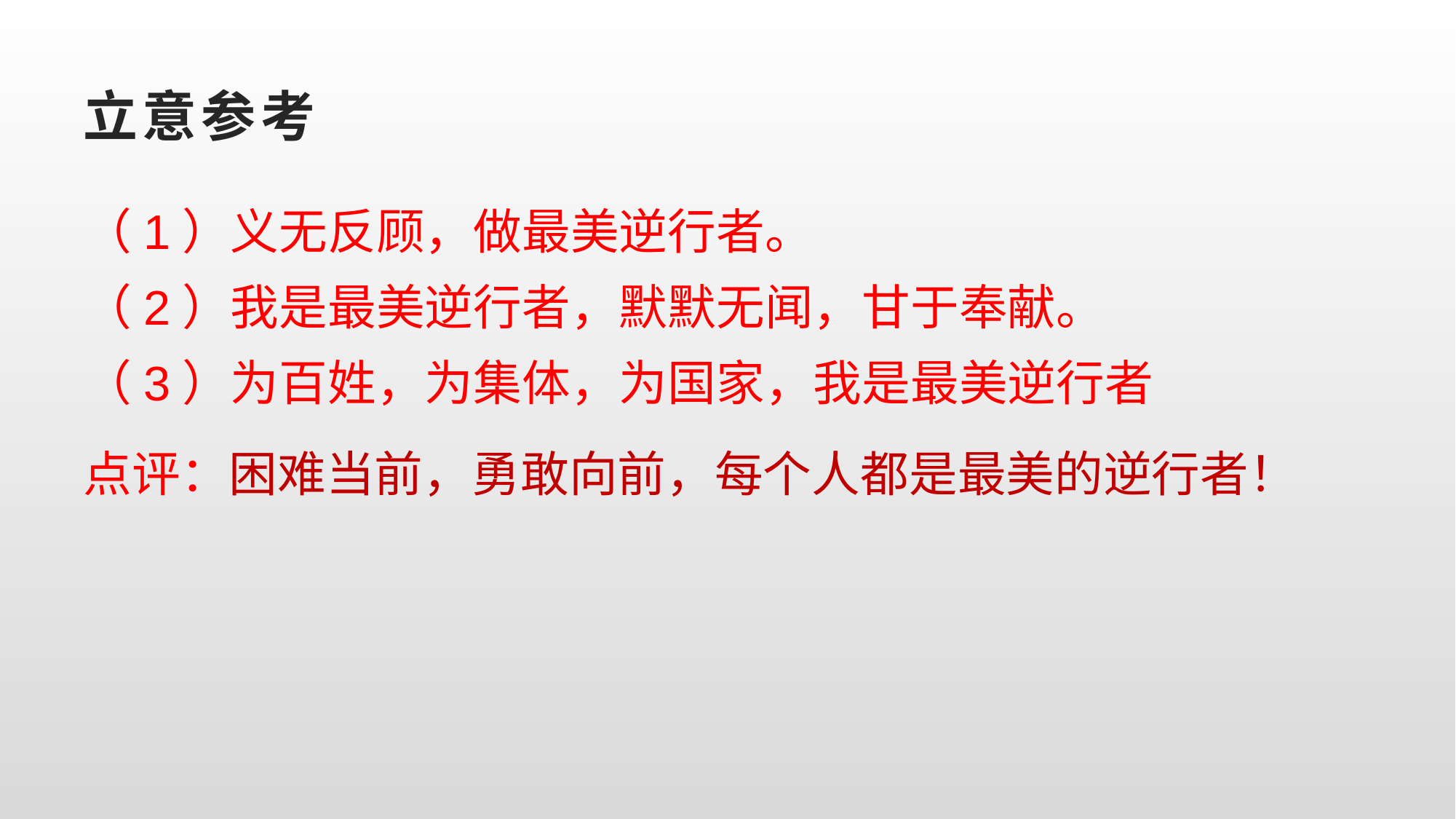

# 立意参考
（1）义无反顾，做最美逆行者。
（2）我是最美逆行者，默默无闻，甘于奉献。
（3）为百姓，为集体，为国家，我是最美逆行者
点评：困难当前，勇敢向前，每个人都是最美的逆行者！